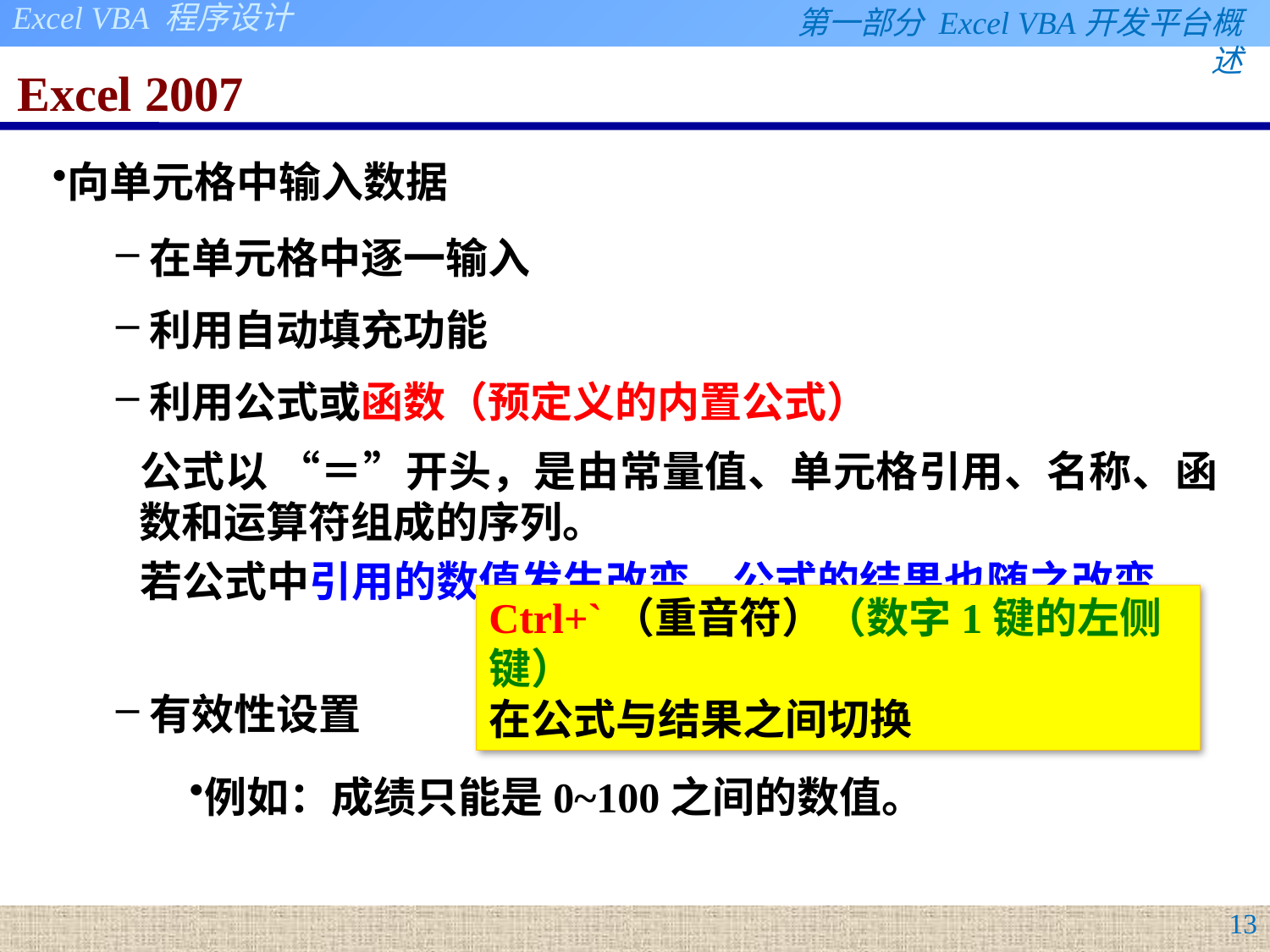

# Excel 2007
向单元格中输入数据
在单元格中逐一输入
利用自动填充功能
利用公式或函数（预定义的内置公式）
公式以 “＝”开头，是由常量值、单元格引用、名称、函数和运算符组成的序列。
若公式中引用的数值发生改变，公式的结果也随之改变。

有效性设置
例如：成绩只能是0~100之间的数值。

Ctrl+`（重音符）（数字1键的左侧键）
在公式与结果之间切换